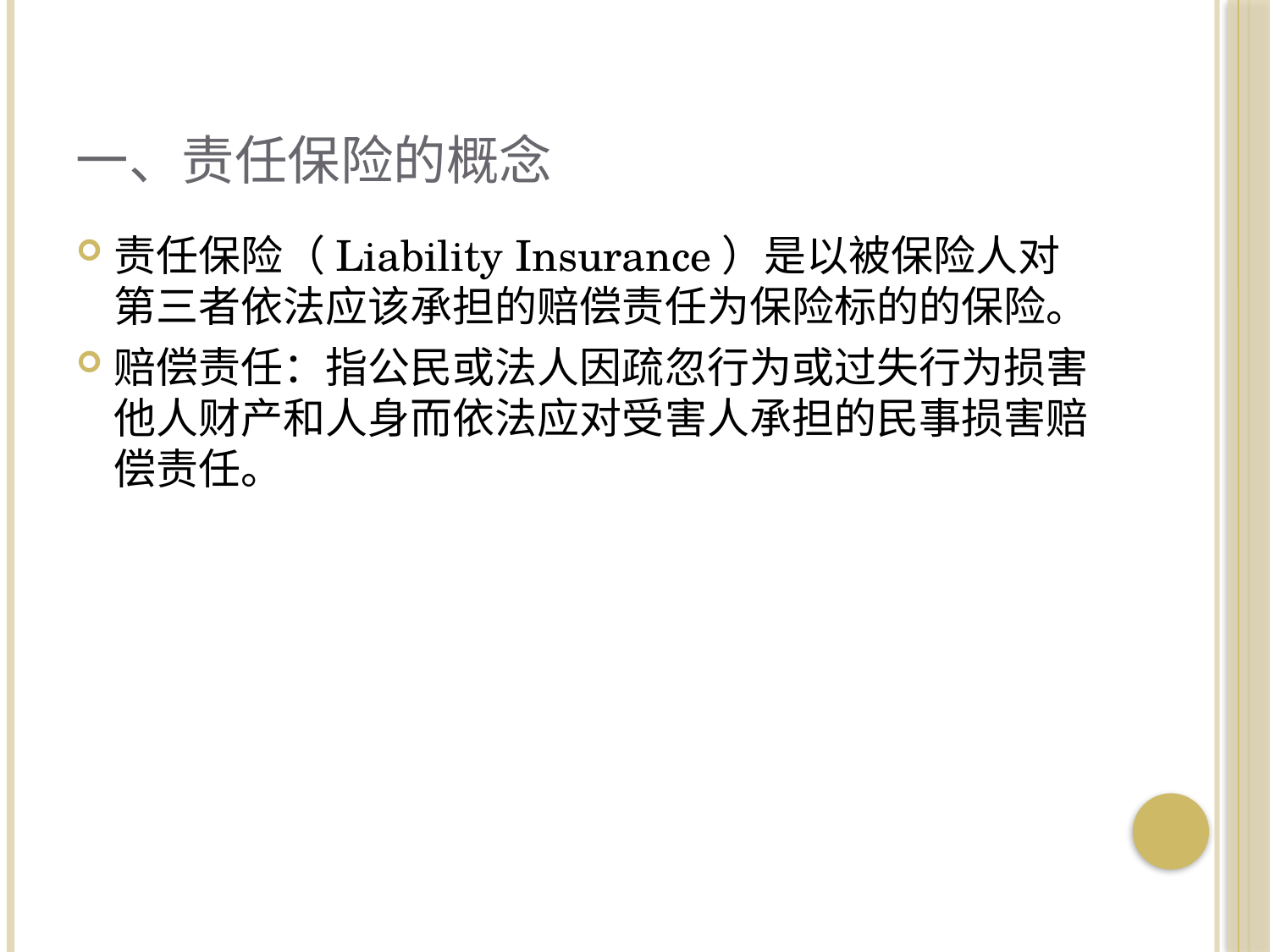

# 一、责任保险的概念
责任保险（Liability Insurance）是以被保险人对第三者依法应该承担的赔偿责任为保险标的的保险。
赔偿责任：指公民或法人因疏忽行为或过失行为损害他人财产和人身而依法应对受害人承担的民事损害赔偿责任。